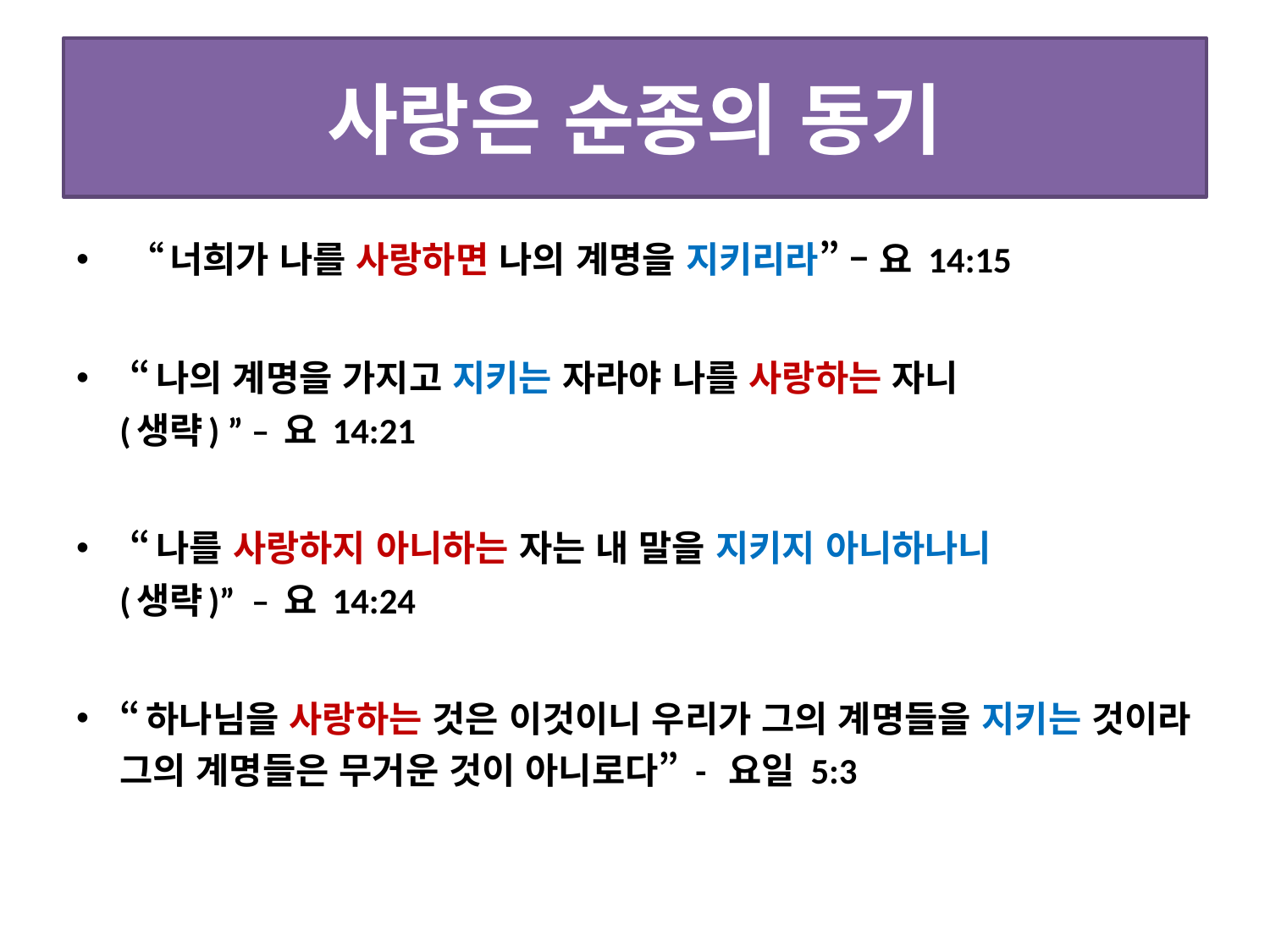

# 사랑은 순종의 동기
 “너희가 나를 사랑하면 나의 계명을 지키리라” – 요 14:15

 “나의 계명을 가지고 지키는 자라야 나를 사랑하는 자니
(생략) ” – 요 14:21

 “나를 사랑하지 아니하는 자는 내 말을 지키지 아니하나니
(생략)”  – 요 14:24

“하나님을 사랑하는 것은 이것이니 우리가 그의 계명들을 지키는 것이라 그의 계명들은 무거운 것이 아니로다” -  요일 5:3